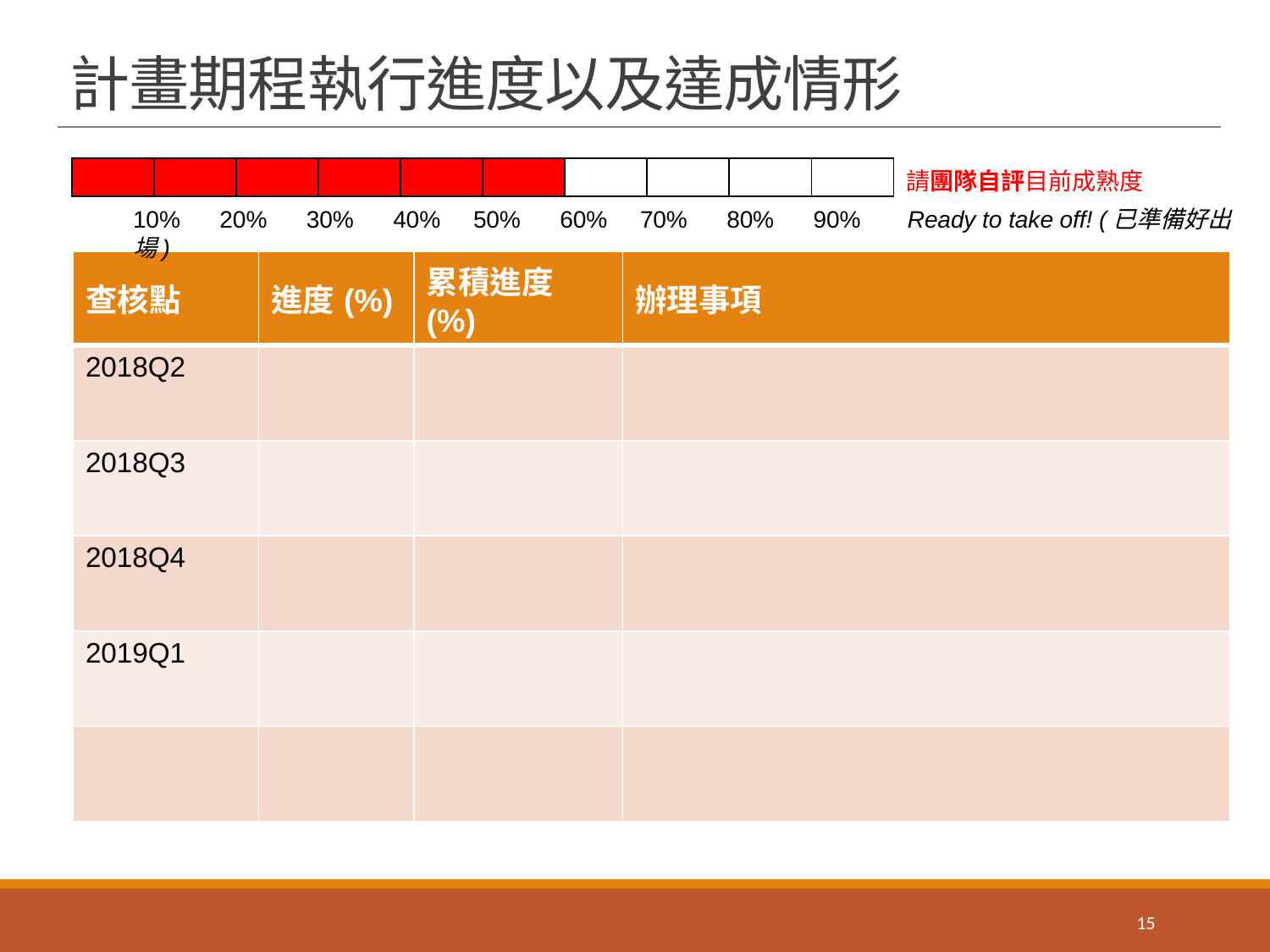

# 計畫期程執行進度以及達成情形
|  |  |  |  |  |  |  |  |  |  |
| --- | --- | --- | --- | --- | --- | --- | --- | --- | --- |
請團隊自評目前成熟度
10%      20%      30%      40%     50%      60%     70%      80%      90%       Ready to take off! (已準備好出場)
| 查核點 | 進度(%) | 累積進度(%) | 辦理事項 |
| --- | --- | --- | --- |
| 2018Q2 |  |  |  |
| 2018Q3 |  |  |  |
| 2018Q4 |  |  |  |
| 2019Q1 |  |  |  |
|  |  |  |  |
15